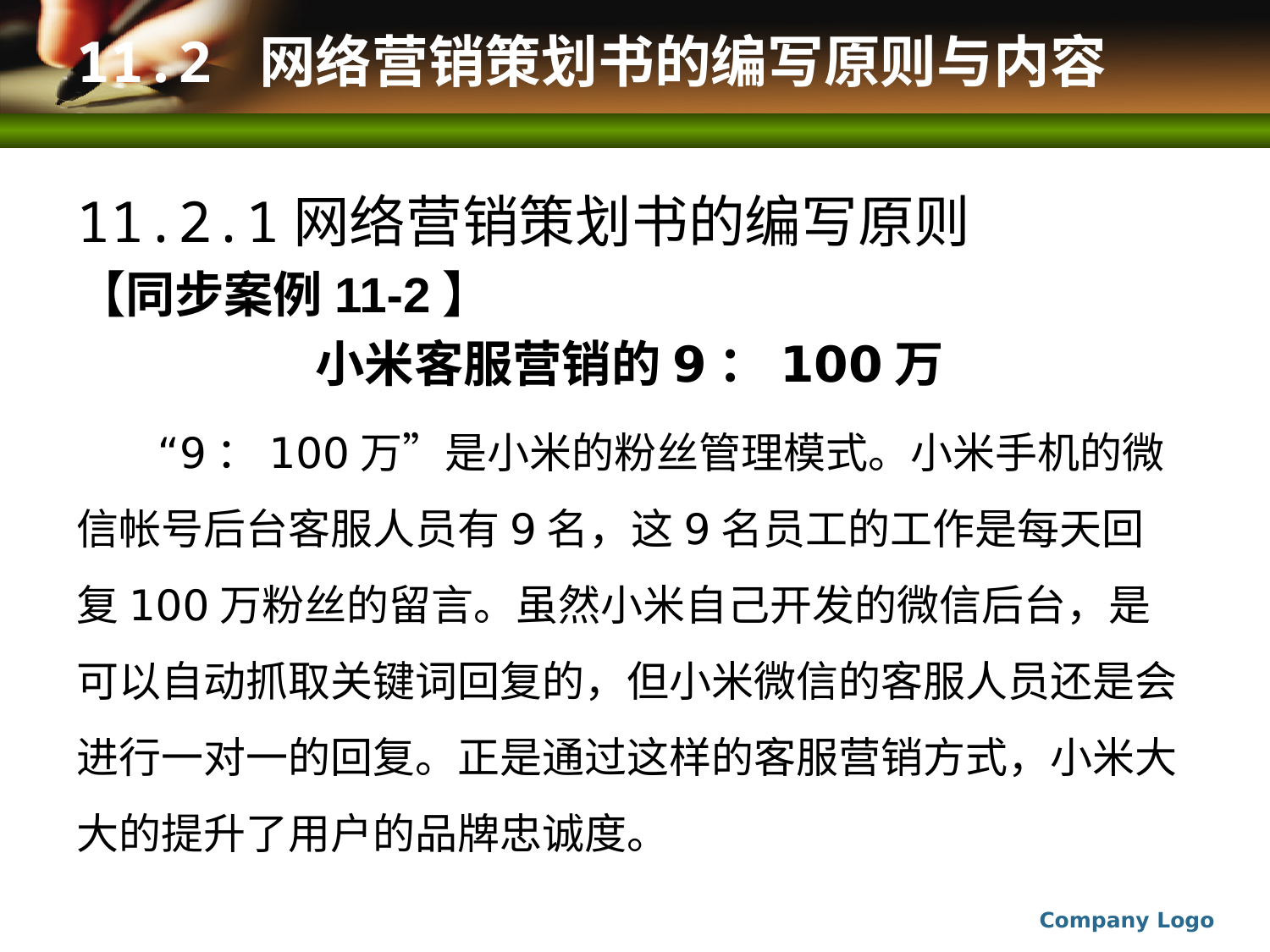

# 11.2 网络营销策划书的编写原则与内容
11.2.1网络营销策划书的编写原则
【同步案例11-2】
小米客服营销的9：100万
      “9：100万”是小米的粉丝管理模式。小米手机的微信帐号后台客服人员有9名，这9名员工的工作是每天回复100万粉丝的留言。虽然小米自己开发的微信后台，是可以自动抓取关键词回复的，但小米微信的客服人员还是会进行一对一的回复。正是通过这样的客服营销方式，小米大大的提升了用户的品牌忠诚度。

Company Logo